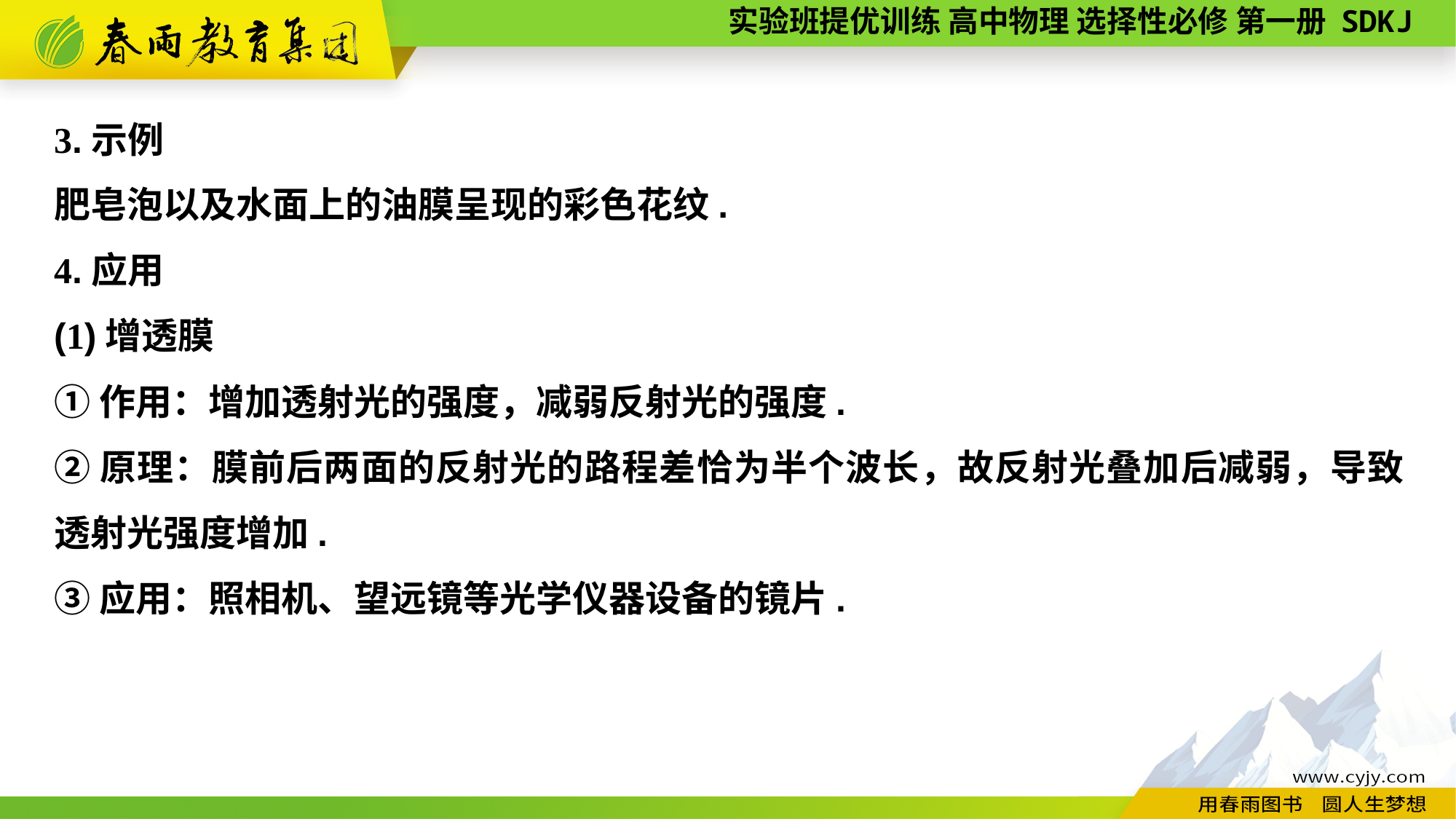

3.示例
肥皂泡以及水面上的油膜呈现的彩色花纹.
4.应用
(1)增透膜
①作用：增加透射光的强度，减弱反射光的强度.
②原理：膜前后两面的反射光的路程差恰为半个波长，故反射光叠加后减弱，导致透射光强度增加.
③应用：照相机、望远镜等光学仪器设备的镜片.